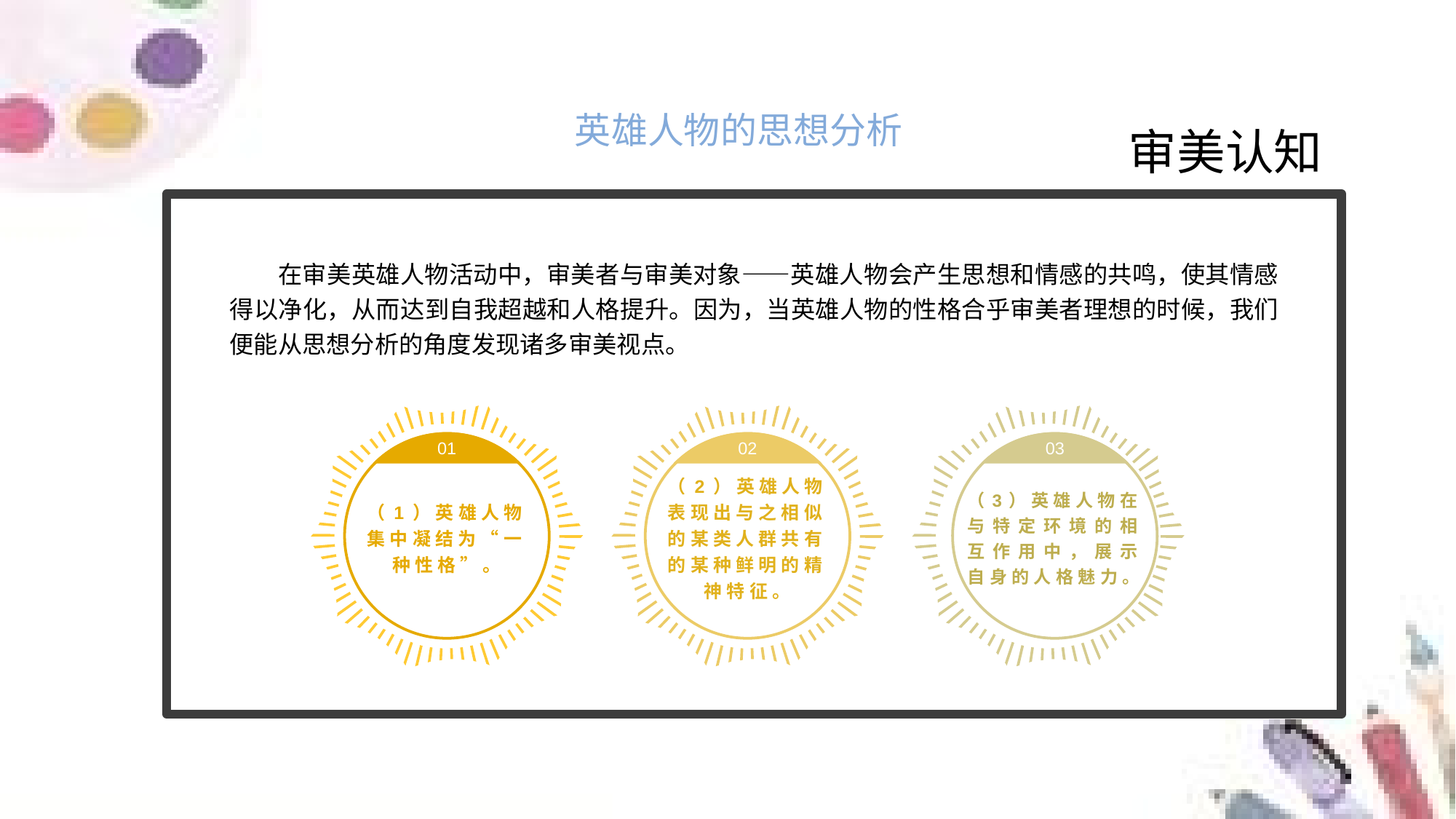

英雄人物的思想分析
审美认知

在审美英雄人物活动中，审美者与审美对象——英雄人物会产生思想和情感的共鸣，使其情感得以净化，从而达到自我超越和人格提升。因为，当英雄人物的性格合乎审美者理想的时候，我们便能从思想分析的角度发现诸多审美视点。

01

02

03
（1）英雄人物集中凝结为“一种性格”。
（2）英雄人物表现出与之相似的某类人群共有的某种鲜明的精神特征。
（3）英雄人物在与特定环境的相互作用中，展示自身的人格魅力。